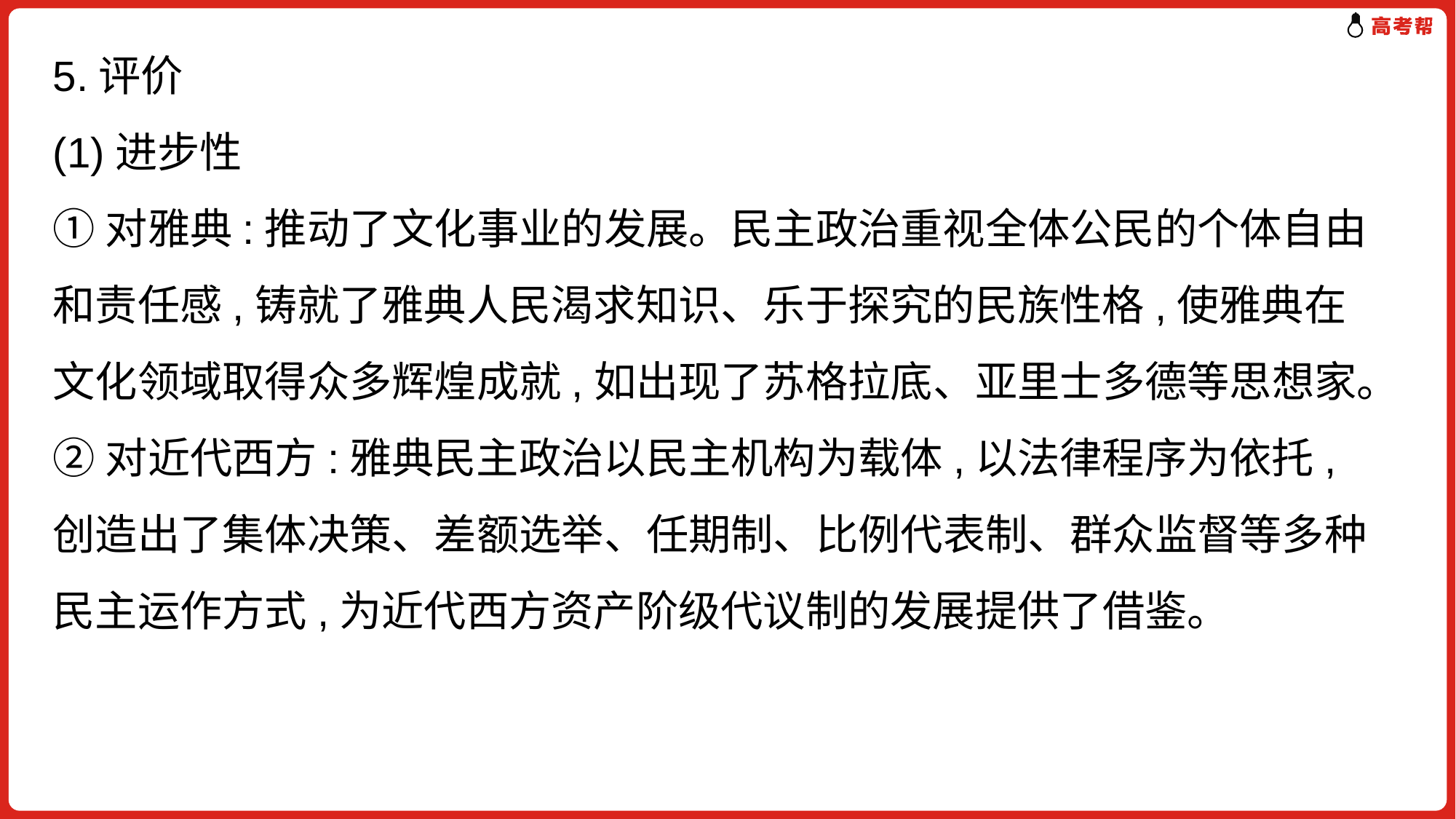

5.评价
(1)进步性
①对雅典:推动了文化事业的发展。民主政治重视全体公民的个体自由和责任感,铸就了雅典人民渴求知识、乐于探究的民族性格,使雅典在文化领域取得众多辉煌成就,如出现了苏格拉底、亚里士多德等思想家。
②对近代西方:雅典民主政治以民主机构为载体,以法律程序为依托,创造出了集体决策、差额选举、任期制、比例代表制、群众监督等多种民主运作方式,为近代西方资产阶级代议制的发展提供了借鉴。